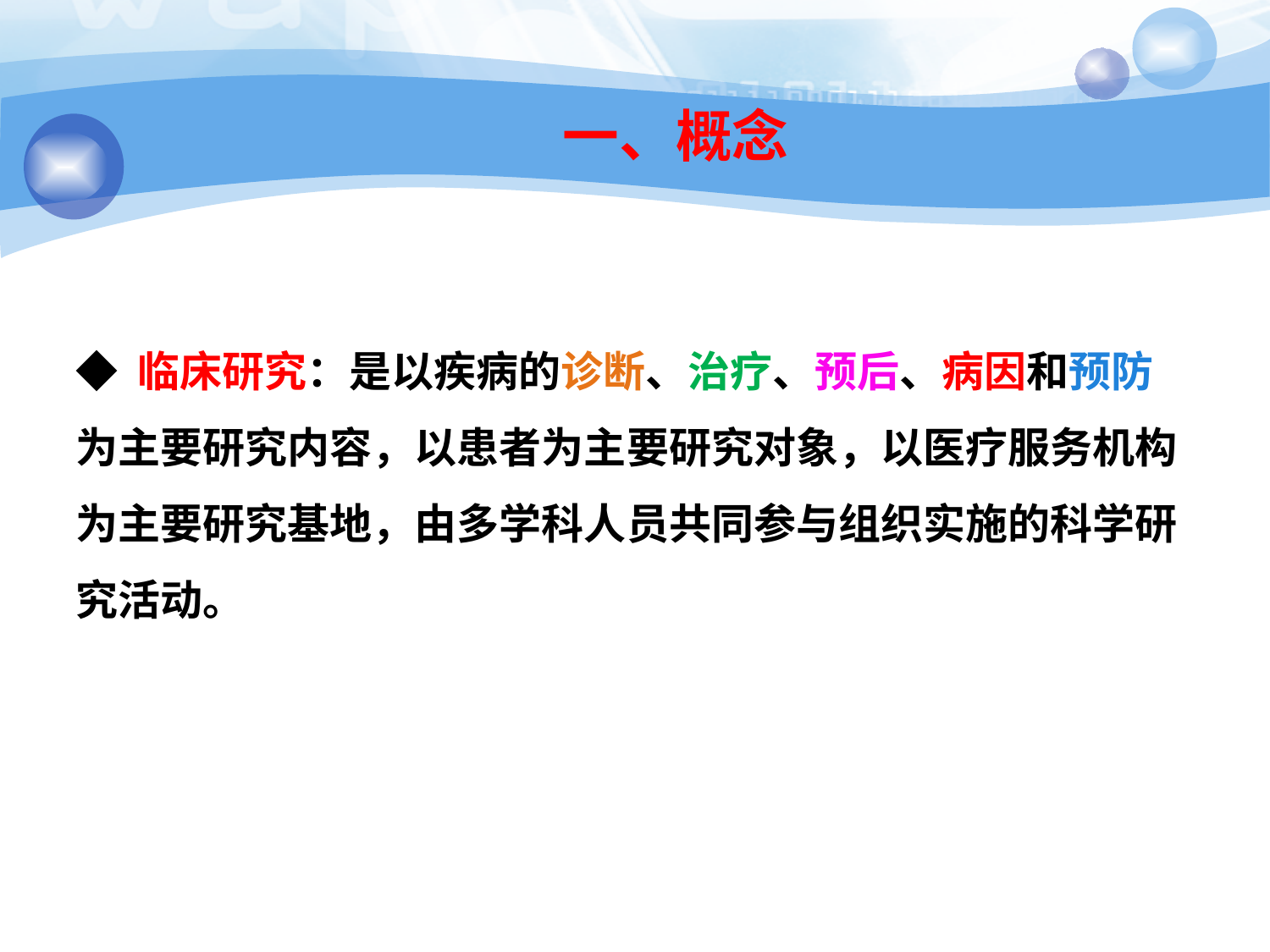

# 一、概念

◆ 临床研究：是以疾病的诊断、治疗、预后、病因和预防为主要研究内容，以患者为主要研究对象，以医疗服务机构为主要研究基地，由多学科人员共同参与组织实施的科学研究活动。